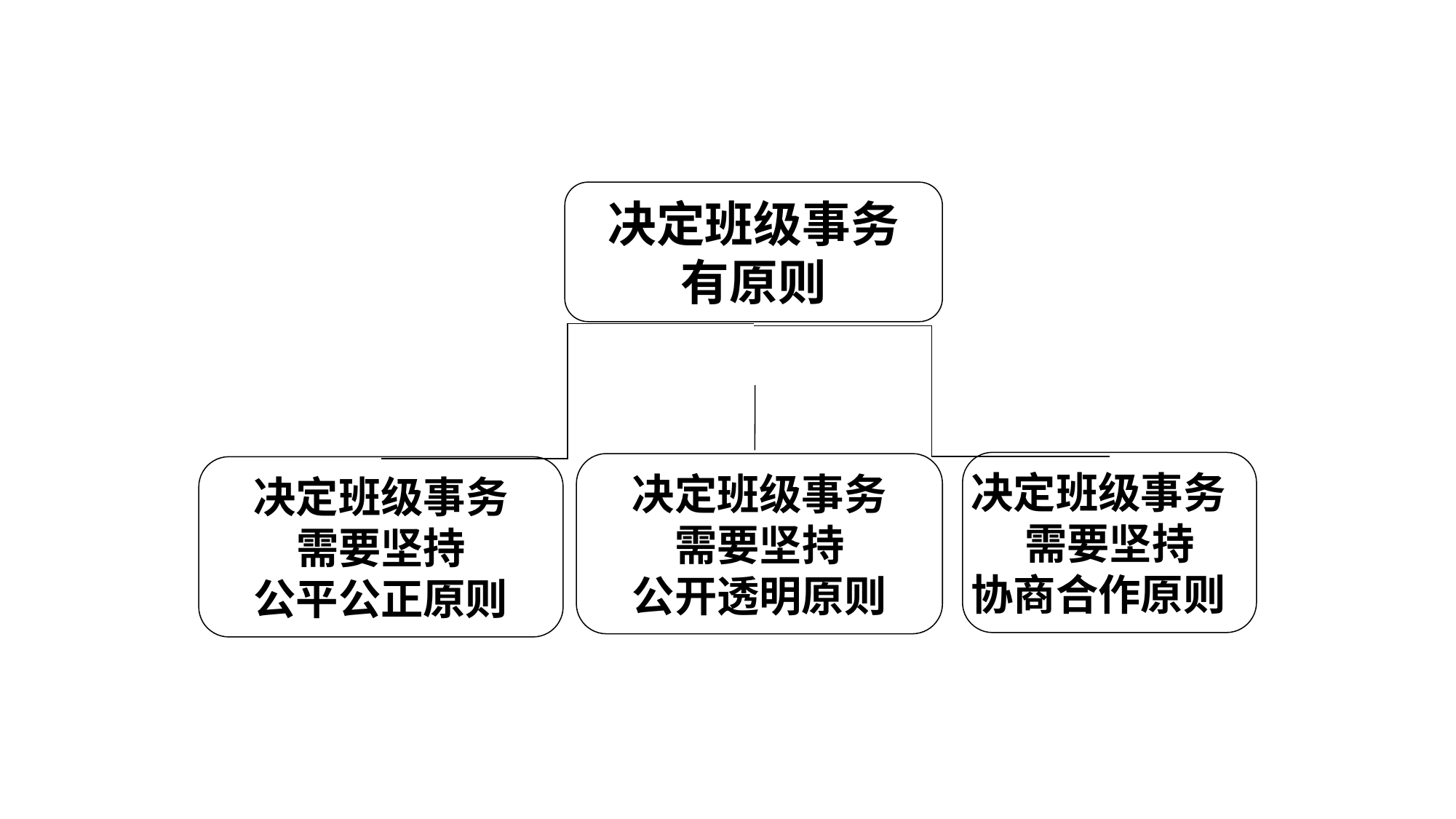

决定班级事务
有原则
决定班级事务
需要坚持
协商合作原则

决定班级事务
需要坚持
公开透明原则

决定班级事务
需要坚持
公平公正原则